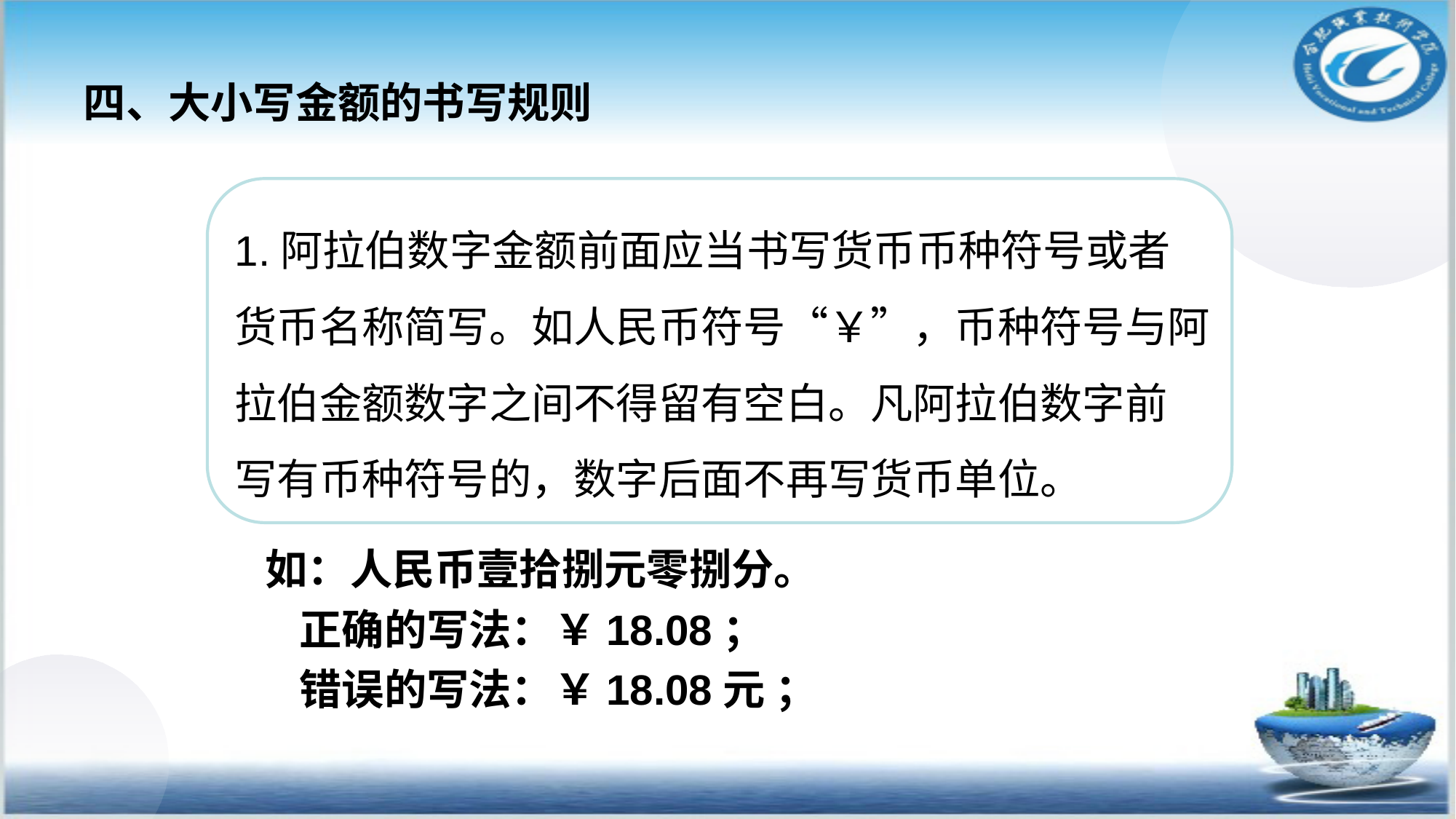

四、大小写金额的书写规则
1.阿拉伯数字金额前面应当书写货币币种符号或者
货币名称简写。如人民币符号“￥”，币种符号与阿
拉伯金额数字之间不得留有空白。凡阿拉伯数字前
写有币种符号的，数字后面不再写货币单位。

  如：人民币壹拾捌元零捌分。
      正确的写法：￥18.08；
      错误的写法：￥18.08元 ；